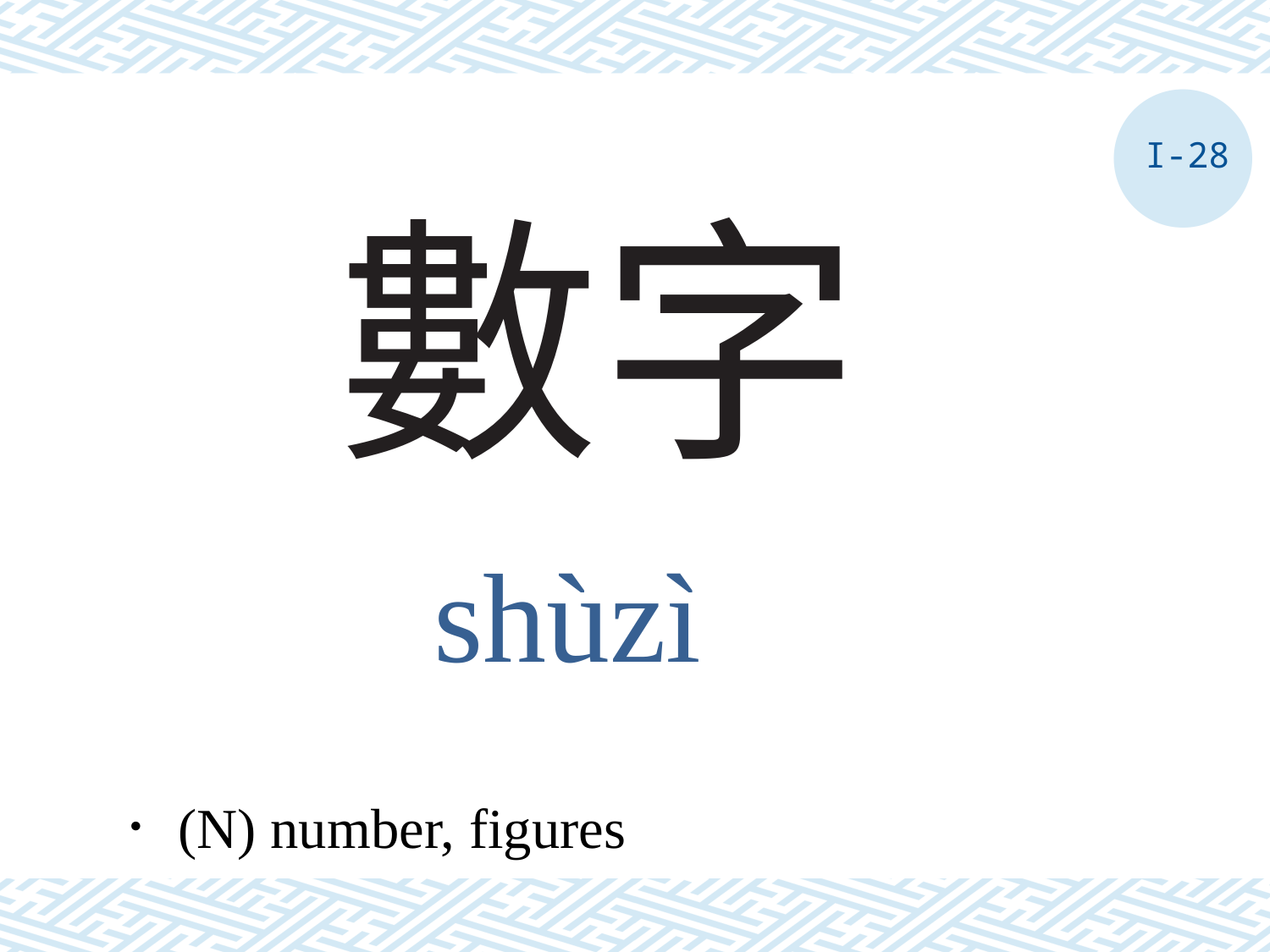

I-28

# 數字
shùzì
．(N) number, figures